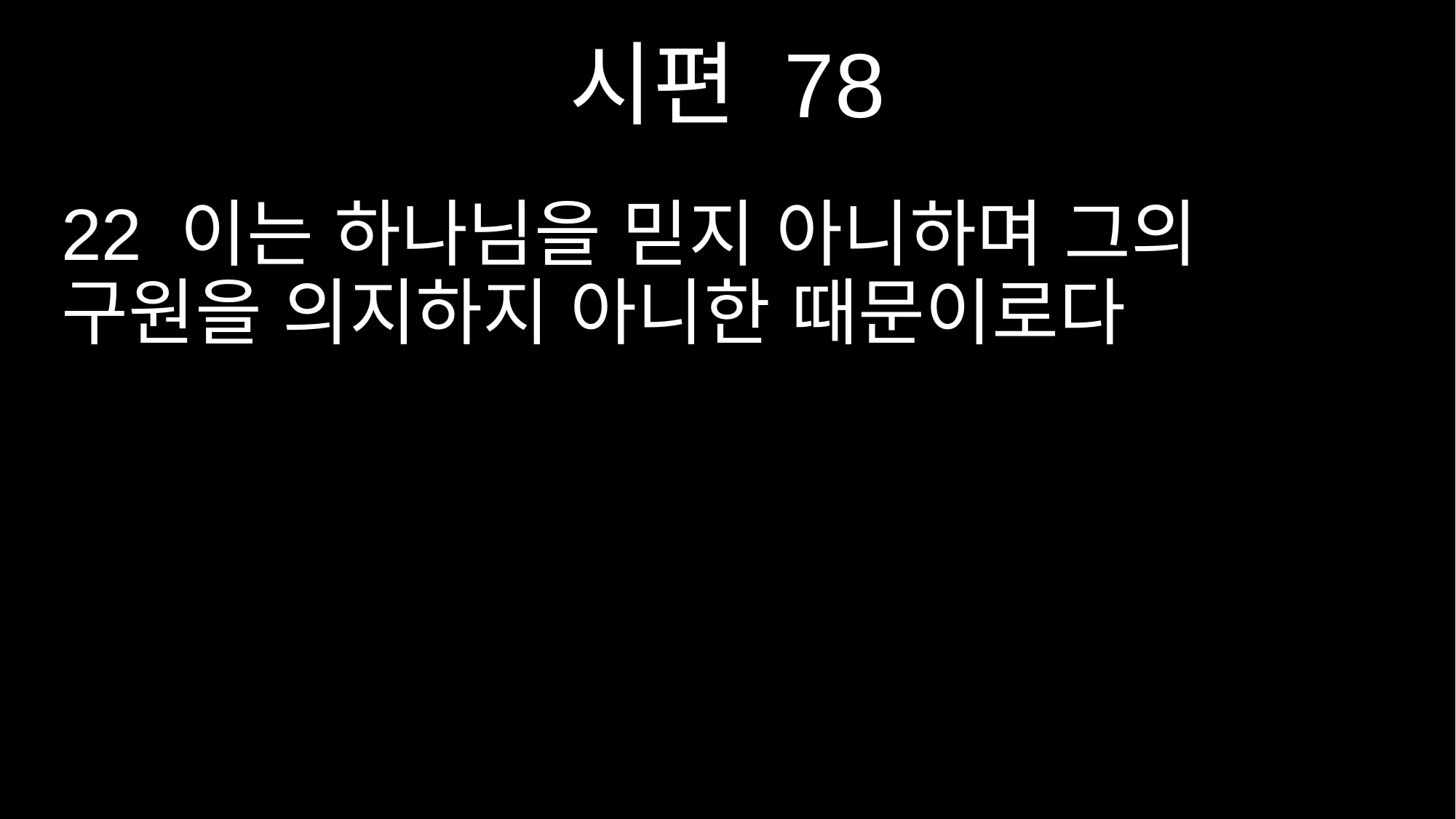

시편 78
22 이는 하나님을 믿지 아니하며 그의 구원을 의지하지 아니한 때문이로다